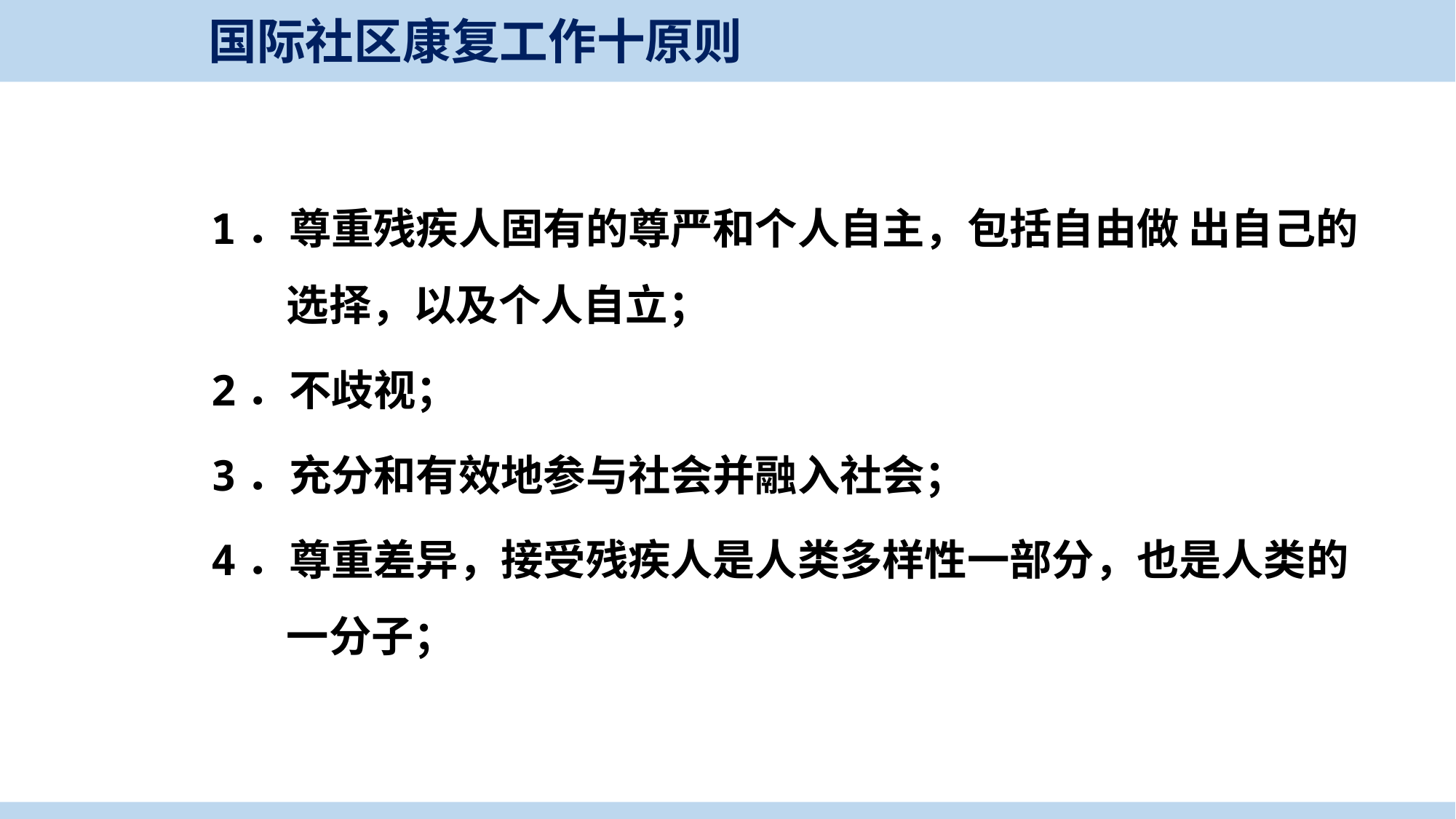

国际社区康复工作十原则
1．尊重残疾人固有的尊严和个人自主，包括自由做 出自己的选择，以及个人自立；
2．不歧视；
3．充分和有效地参与社会并融入社会；
4．尊重差异，接受残疾人是人类多样性一部分，也是人类的一分子；